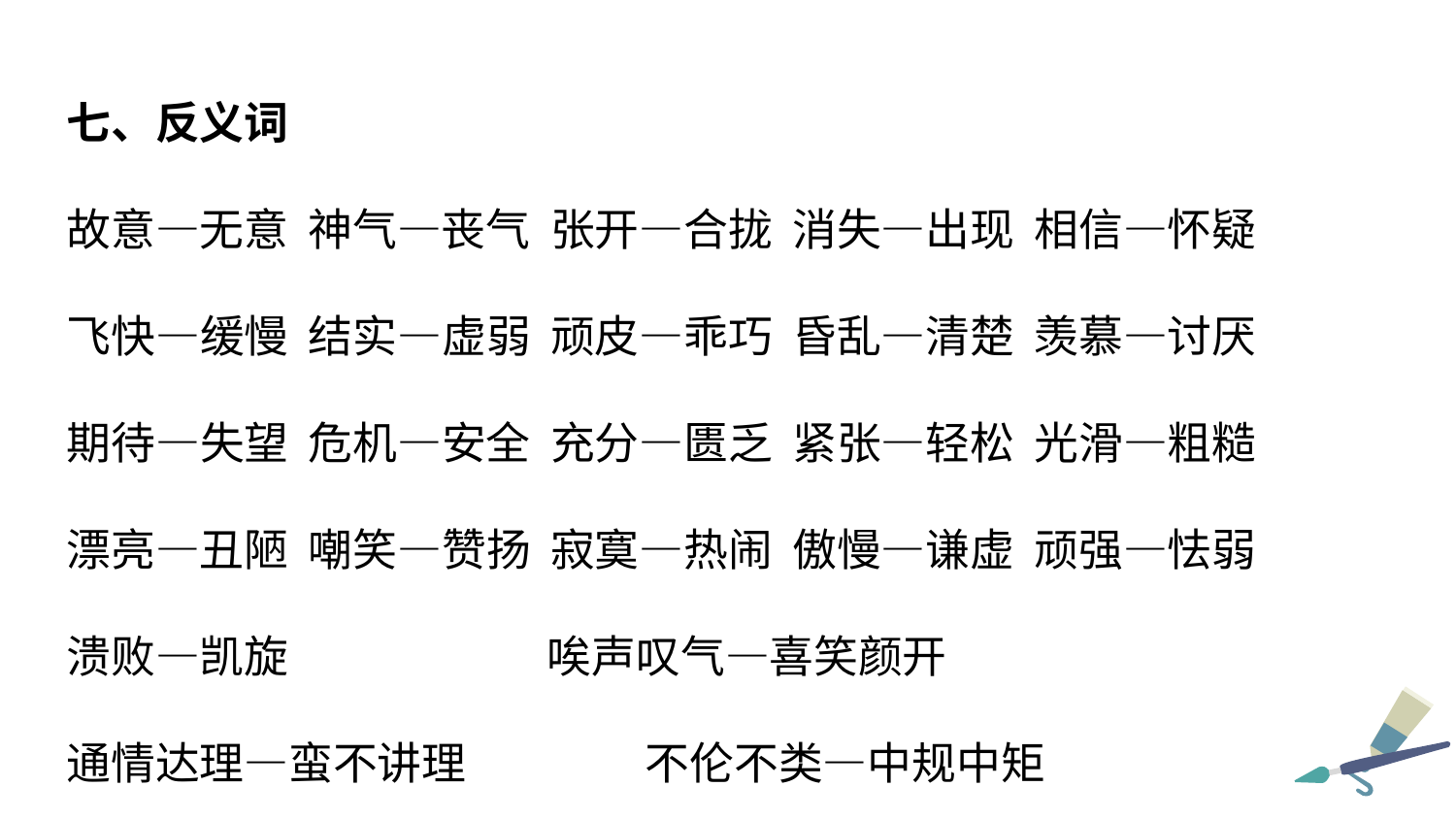

七、反义词
故意—无意  神气—丧气  张开—合拢  消失—出现  相信—怀疑
飞快—缓慢  结实—虚弱  顽皮—乖巧  昏乱—清楚  羡慕—讨厌
期待—失望  危机—安全  充分—匮乏  紧张—轻松  光滑—粗糙
漂亮—丑陋  嘲笑—赞扬  寂寞—热闹  傲慢—谦虚  顽强—怯弱
溃败—凯旋                          唉声叹气—喜笑颜开
通情达理—蛮不讲理                  不伦不类—中规中矩